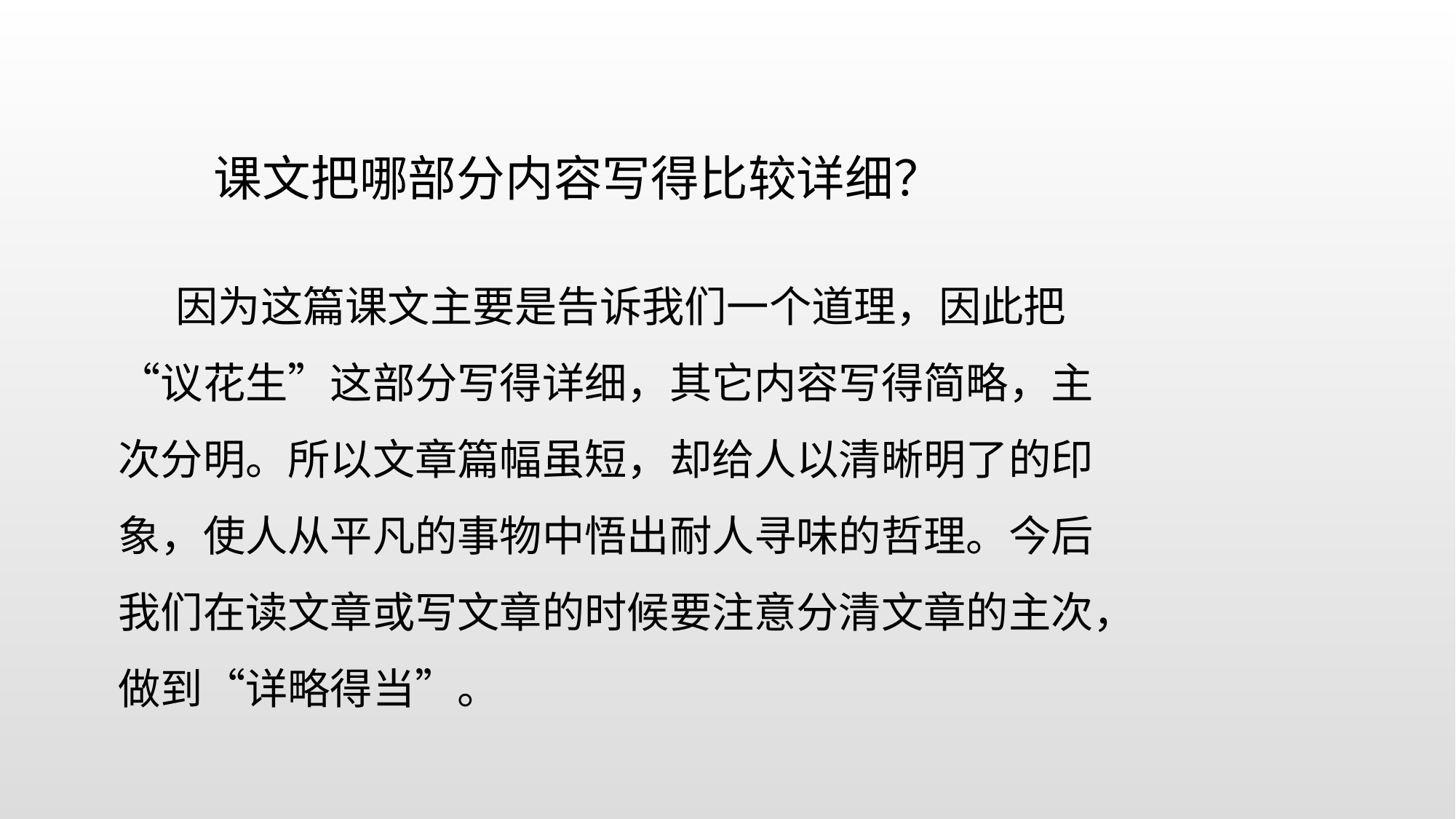

课文把哪部分内容写得比较详细？
     因为这篇课文主要是告诉我们一个道理，因此把“议花生”这部分写得详细，其它内容写得简略，主次分明。所以文章篇幅虽短，却给人以清晰明了的印象，使人从平凡的事物中悟出耐人寻味的哲理。今后我们在读文章或写文章的时候要注意分清文章的主次，做到“详略得当”。